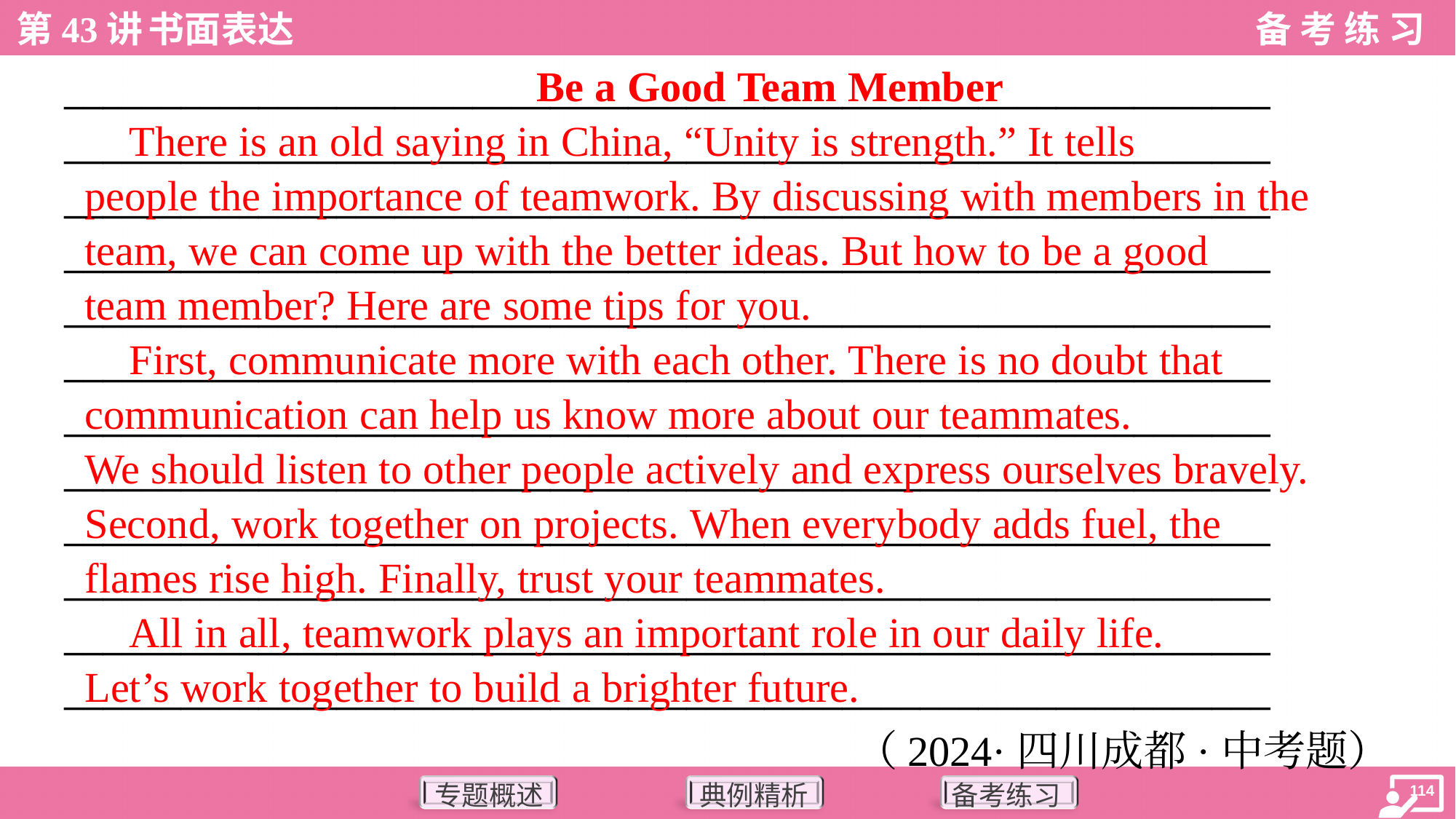

Be a Good Team Member
    There is an old saying in China, “Unity is strength.” It tells
people the importance of teamwork. By discussing with members in the
team, we can come up with the better ideas. But how to be a good
team member? Here are some tips for you.
    First, communicate more with each other. There is no doubt that
communication can help us know more about our teammates.
We should listen to other people actively and express ourselves bravely.
Second, work together on projects. When everybody adds fuel, the
flames rise high. Finally, trust your teammates.
    All in all, teamwork plays an important role in our daily life.
Let’s work together to build a brighter future.
______________________________________________________________
______________________________________________________________
______________________________________________________________
______________________________________________________________
______________________________________________________________
______________________________________________________________
______________________________________________________________
______________________________________________________________
______________________________________________________________
______________________________________________________________
______________________________________________________________
______________________________________________________________

（2024·四川成都·中考题）